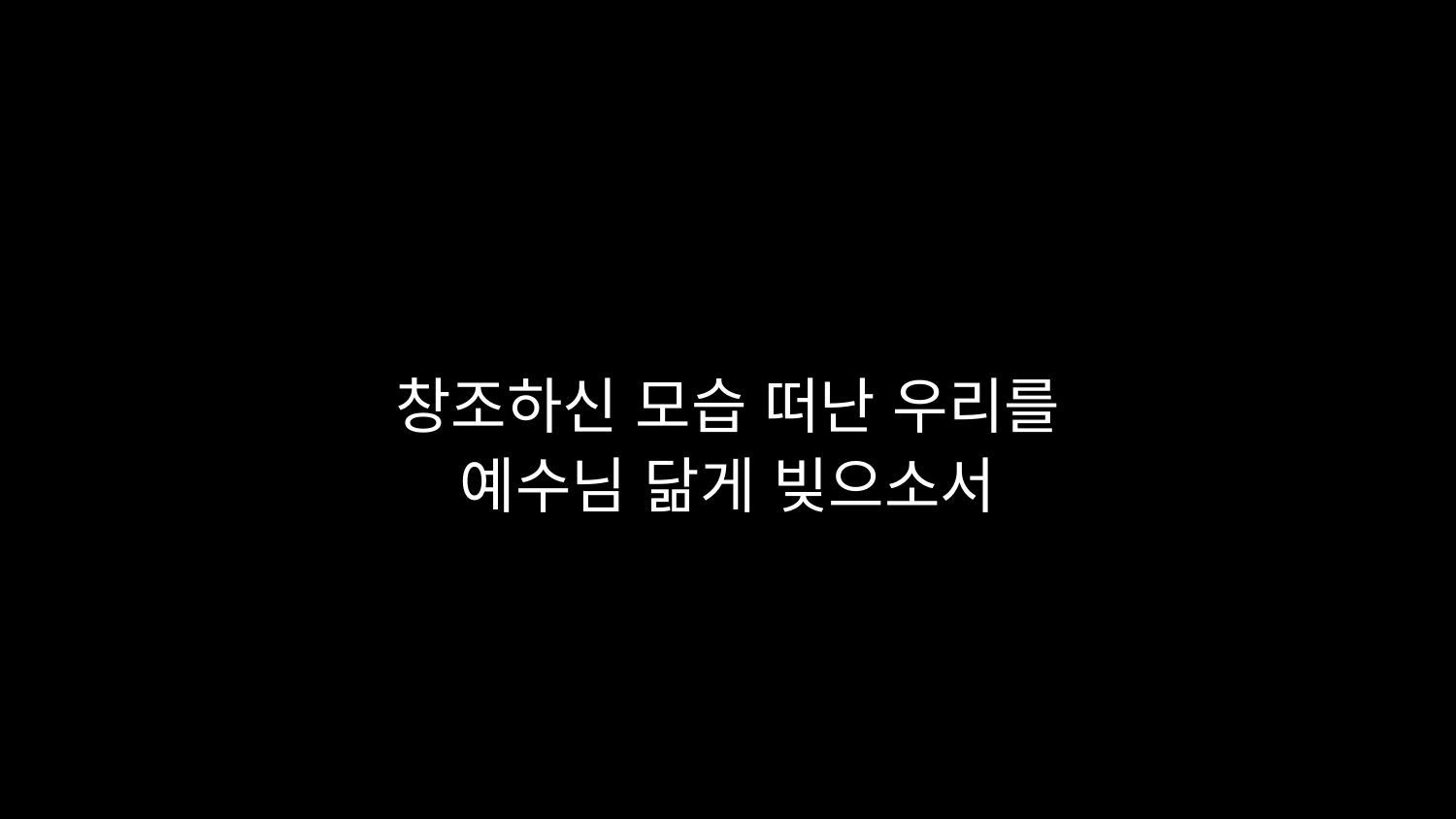

# 창조하신 모습 떠난 우리를 예수님 닮게 빚으소서